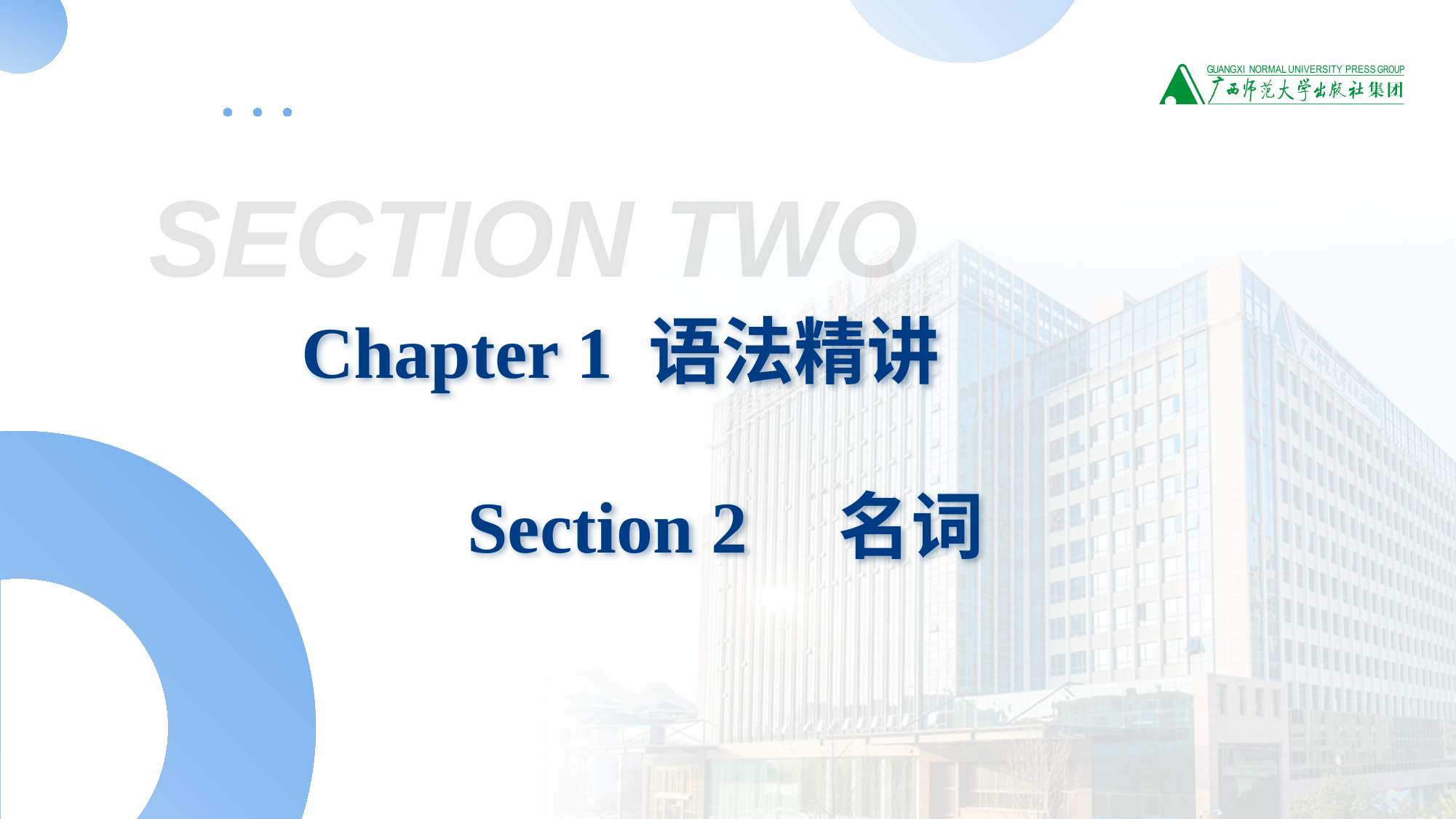

SECTION TWO
Chapter 1 语法精讲

       Section 2    名词